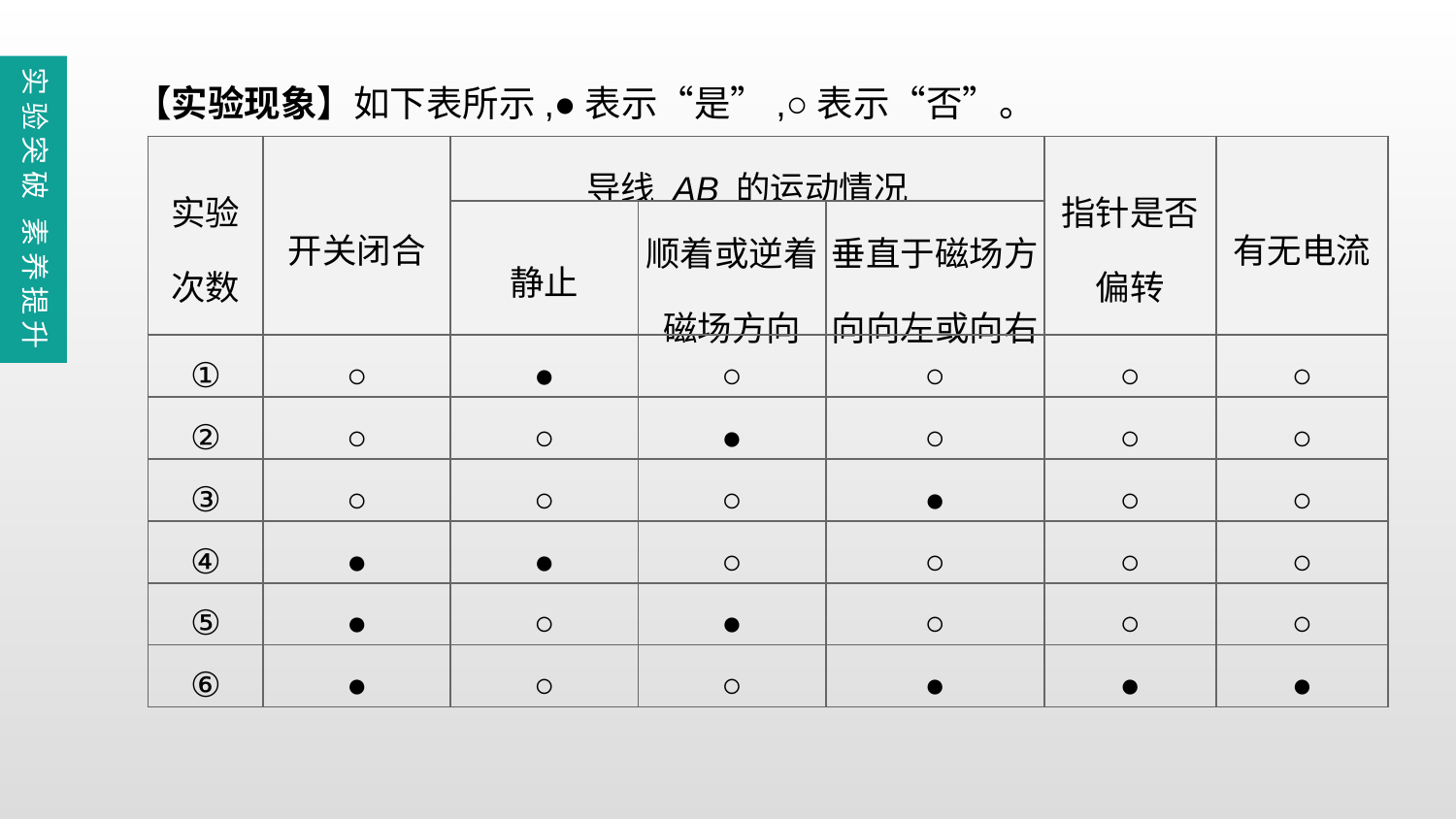

【实验现象】如下表所示,●表示“是”,○表示“否”。

实验突破 素养提升
| 实验 次数 | 开关闭合 | 导线 AB 的运动情况 |  |  | 指针是否 偏转 | 有无电流 |
| --- | --- | --- | --- | --- | --- | --- |
|  |  | 静止 | 顺着或逆着磁场方向 | 垂直于磁场方向向左或向右 |  |  |
| ① | ○ | ● | ○ | ○ | ○ | ○ |
| ② | ○ | ○ | ● | ○ | ○ | ○ |
| ③ | ○ | ○ | ○ | ● | ○ | ○ |
| ④ | ● | ● | ○ | ○ | ○ | ○ |
| ⑤ | ● | ○ | ● | ○ | ○ | ○ |
| ⑥ | ● | ○ | ○ | ● | ● | ● |